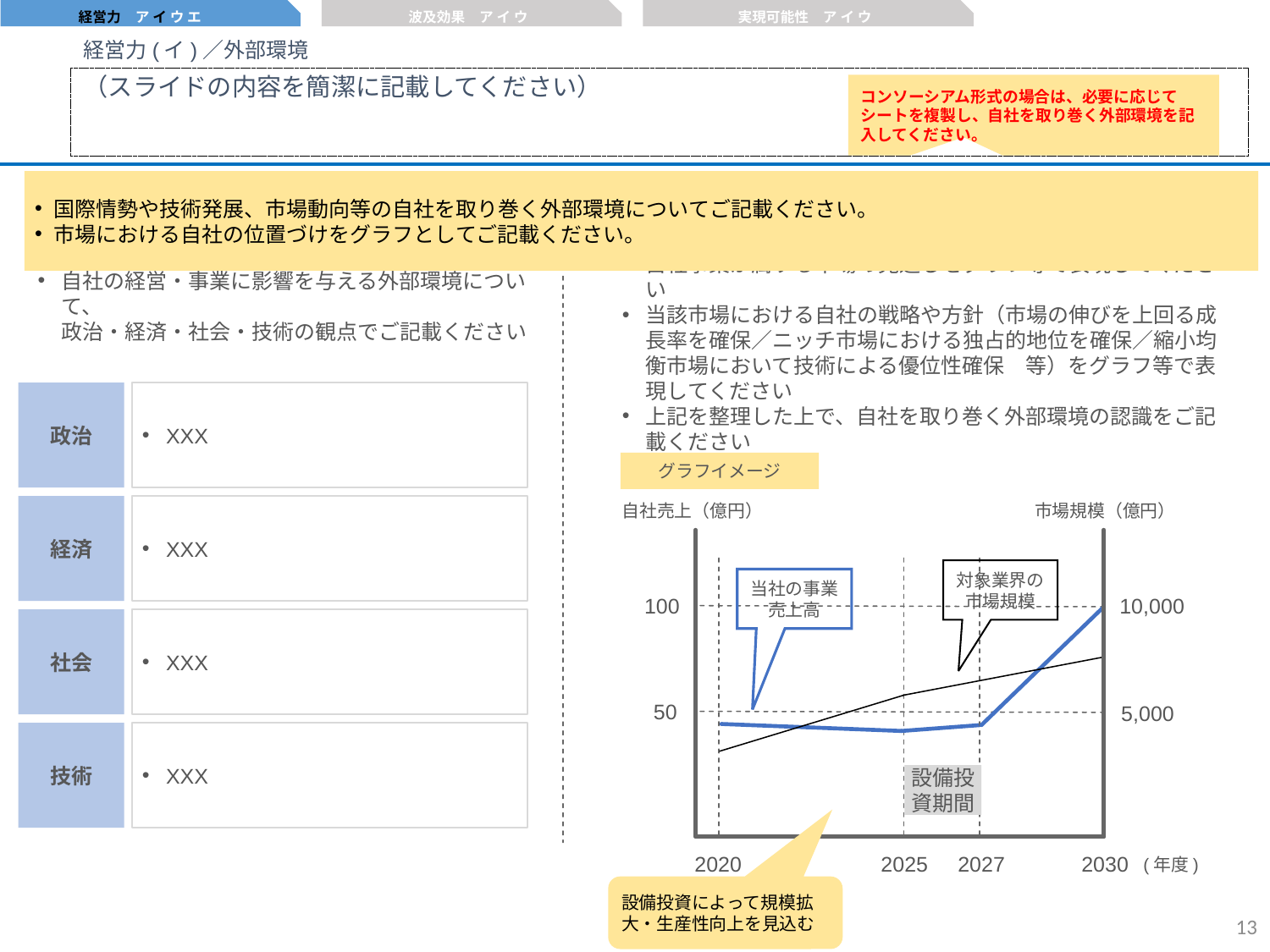

経営力　ア イ ウ エ
波及効果　ア イ ウ
実現可能性　ア イ ウ
経営力(イ)／外部環境
（スライドの内容を簡潔に記載してください）
コンソーシアム形式の場合は、必要に応じてシートを複製し、自社を取り巻く外部環境を記入してください。
国際情勢や技術発展、市場動向等の自社を取り巻く外部環境についてご記載ください。
市場における自社の位置づけをグラフとしてご記載ください。
自社の経営・事業に影響を与える外部環境について、
政治・経済・社会・技術の観点でご記載ください
自社事業が属する市場の見通しをグラフ等で表現してください
当該市場における自社の戦略や方針（市場の伸びを上回る成長率を確保／ニッチ市場における独占的地位を確保／縮小均衡市場において技術による優位性確保　等）をグラフ等で表現してください
上記を整理した上で、自社を取り巻く外部環境の認識をご記載ください
政治
経済
社会
技術
XXX
XXX
XXX
XXX
グラフイメージ
自社売上（億円）
市場規模（億円）
対象業界の市場規模
当社の事業売上高
10,000
100

50
5,000
設備投資期間
(年度)
2020
2025
2027
2030
設備投資によって規模拡大・生産性向上を見込む
13